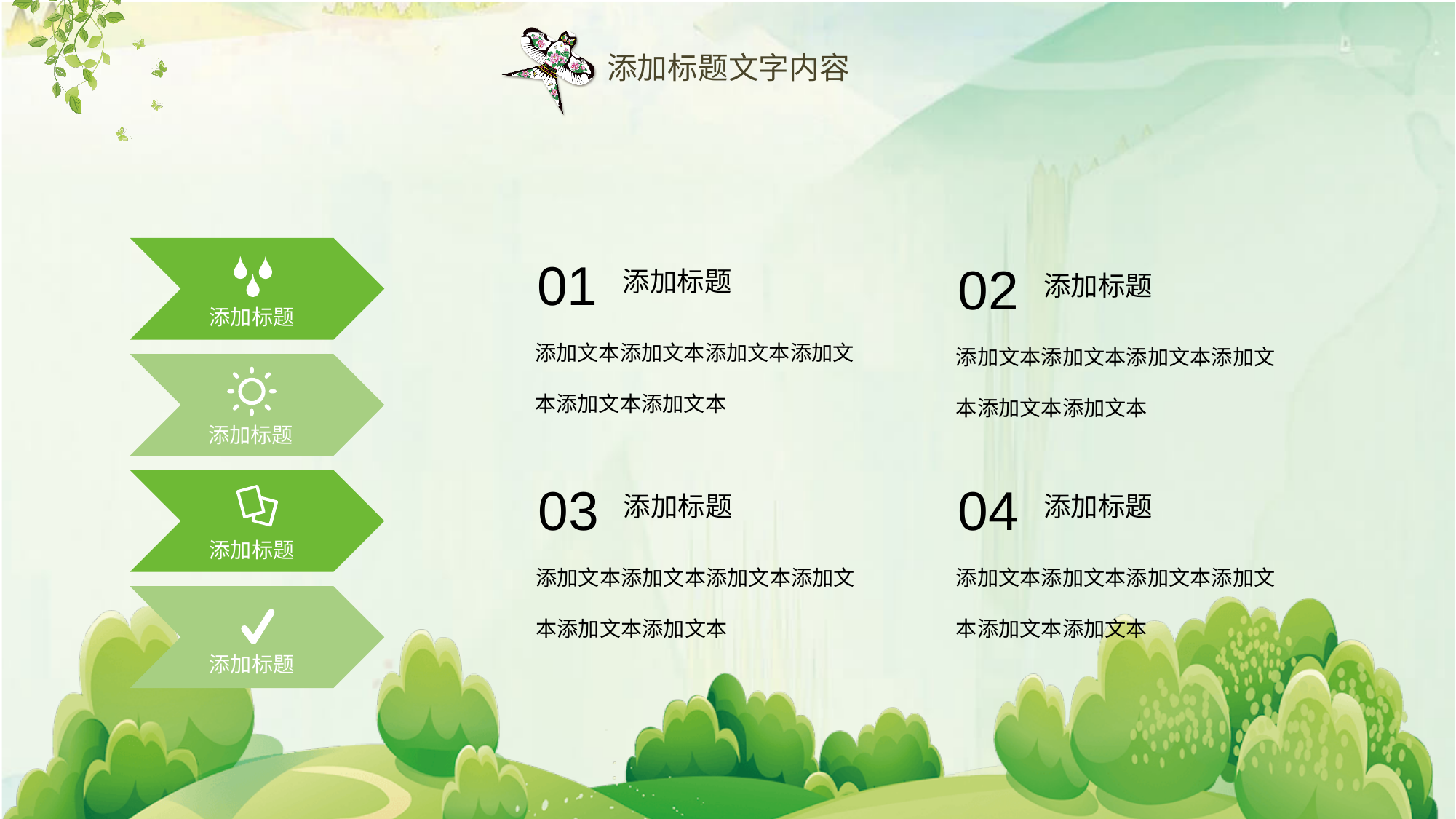

01
02

添加标题
添加标题
添加标题
添加文本添加文本添加文本添加文本添加文本添加文本
添加文本添加文本添加文本添加文本添加文本添加文本

添加标题

03
04
添加标题
添加标题

添加标题
添加文本添加文本添加文本添加文本添加文本添加文本
添加文本添加文本添加文本添加文本添加文本添加文本

添加标题